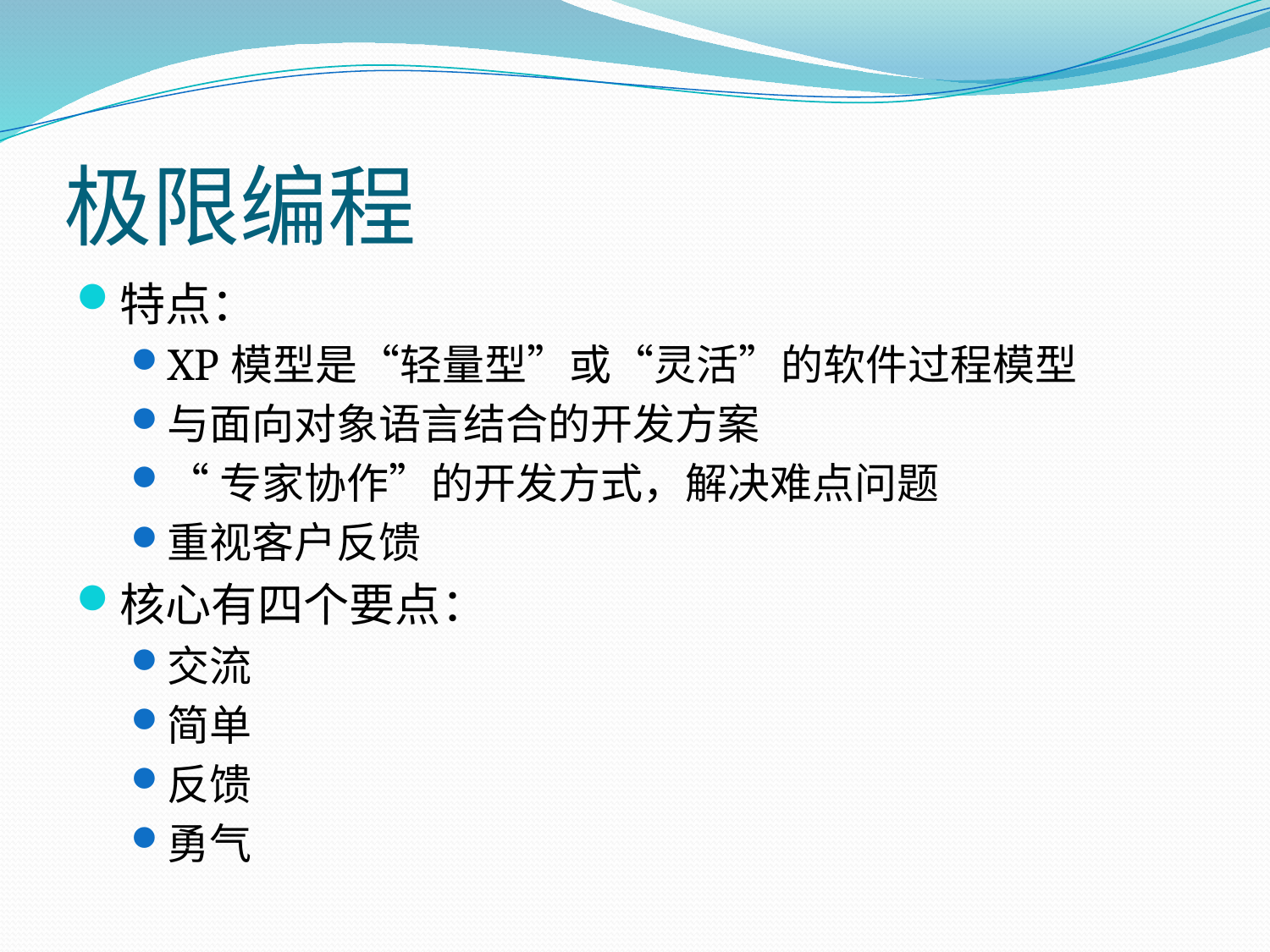

# 极限编程
特点：
XP模型是“轻量型”或“灵活”的软件过程模型
与面向对象语言结合的开发方案
“专家协作”的开发方式，解决难点问题
重视客户反馈
核心有四个要点：
交流
简单
反馈
勇气